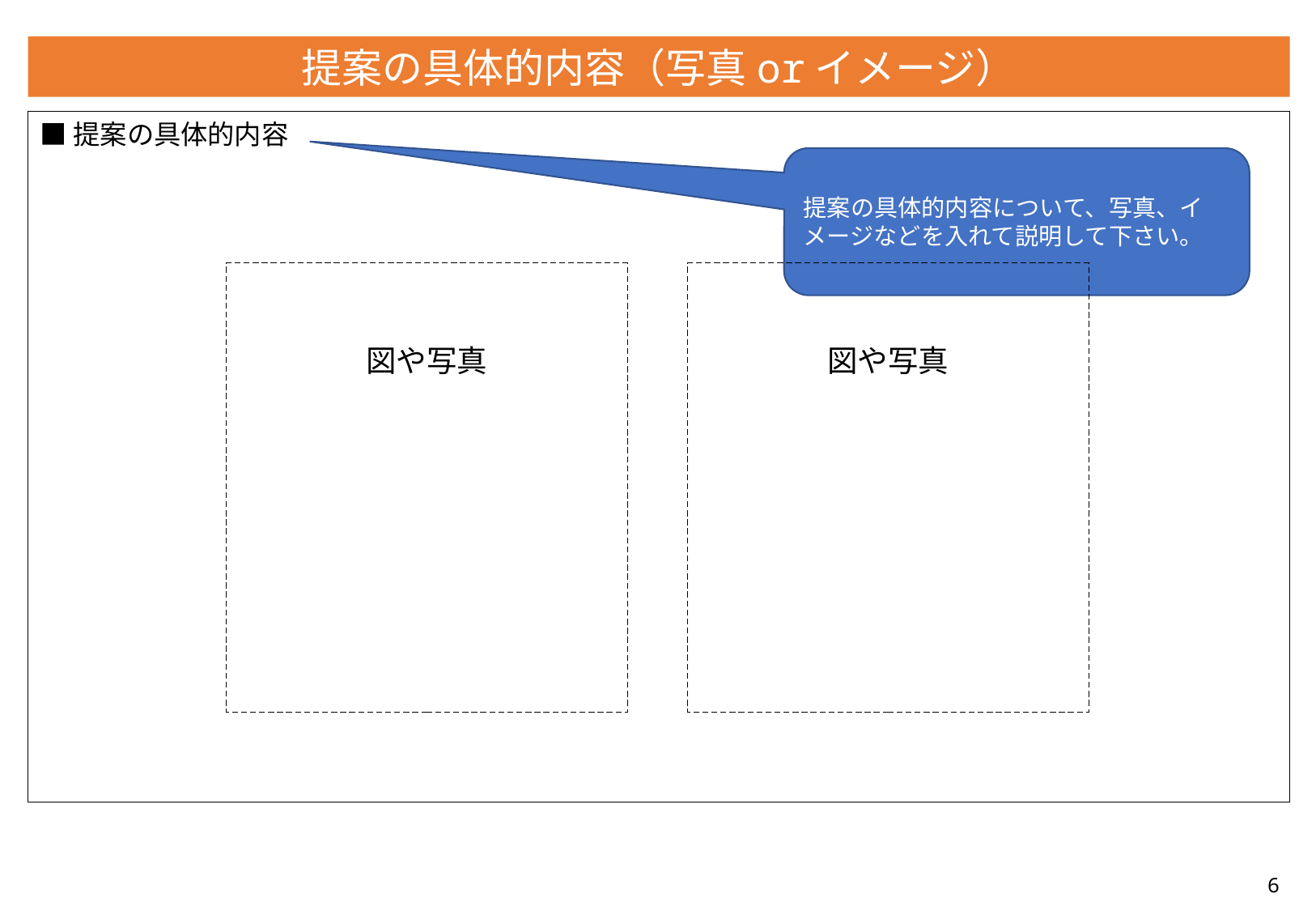

提案の具体的内容（写真orイメージ）
■提案の具体的内容

提案の具体的内容について、写真、イメージなどを入れて説明して下さい。

図や写真

図や写真

6